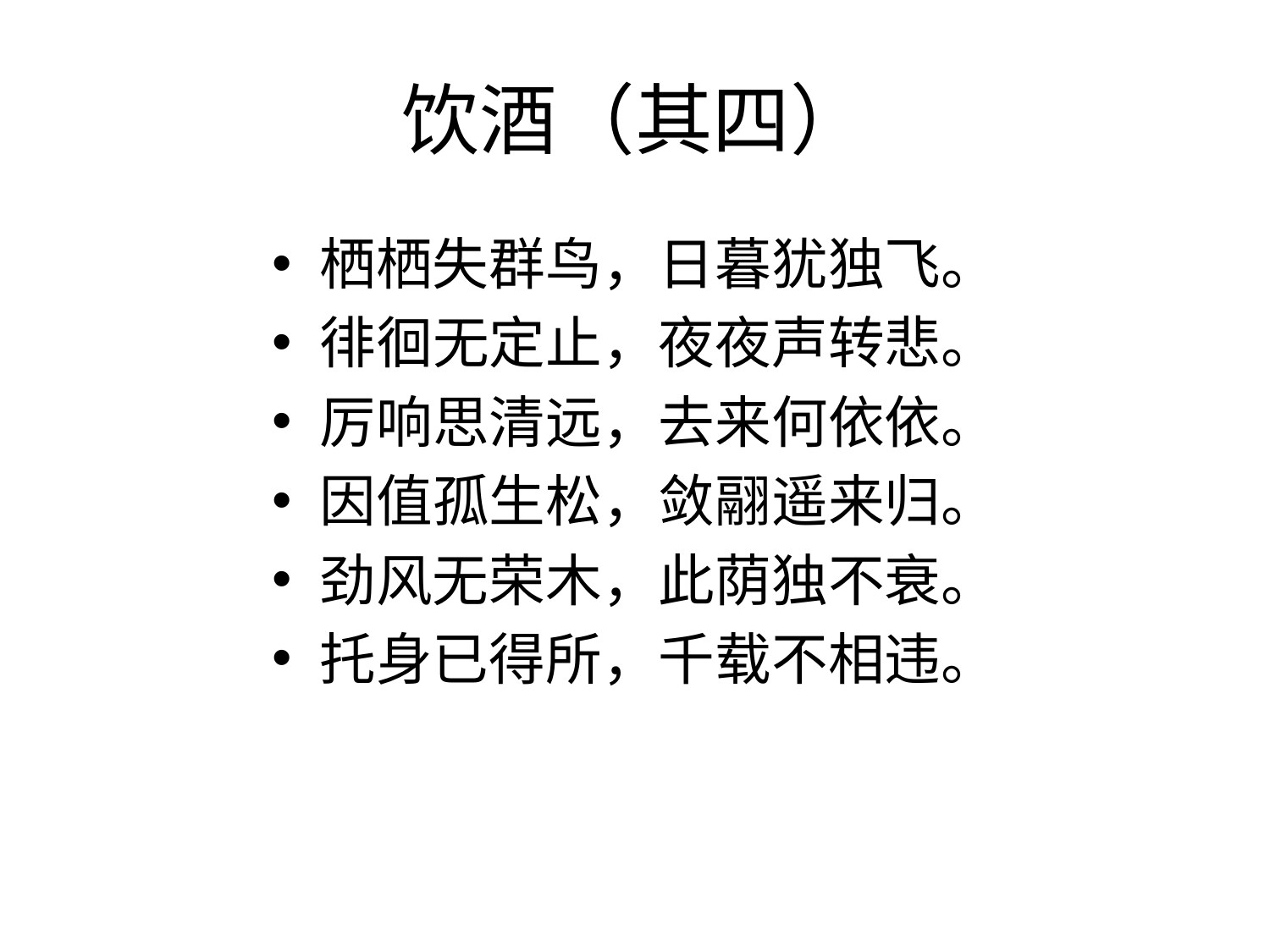

# 饮酒（其四）
栖栖失群鸟，日暮犹独飞。
徘徊无定止，夜夜声转悲。
厉响思清远，去来何依依。
因值孤生松，敛翮遥来归。
劲风无荣木，此荫独不衰。
托身已得所，千载不相违。